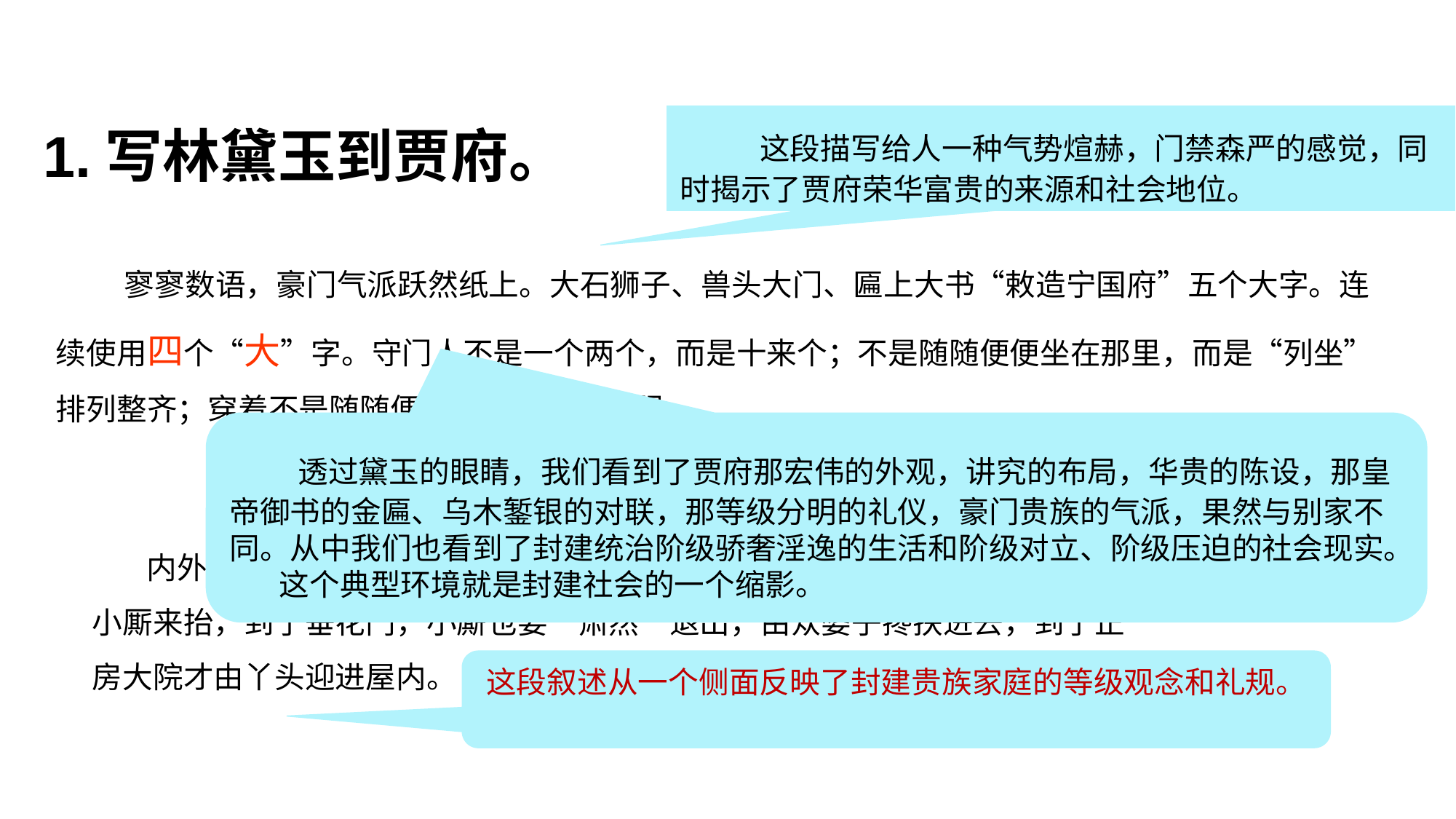

这段描写给人一种气势煊赫，门禁森严的感觉，同时揭示了贾府荣华富贵的来源和社会地位。
1.写林黛玉到贾府。
     寥寥数语，豪门气派跃然纸上。大石狮子、兽头大门、匾上大书“敕造宁国府”五个大字。连续使用四个“大”字。守门人不是一个两个，而是十来个；不是随随便便坐在那里，而是“列坐”排列整齐；穿着不是随随便便，而是华冠丽服。
     透过黛玉的眼睛，我们看到了贾府那宏伟的外观，讲究的布局，华贵的陈设，那皇帝御书的金匾、乌木錾银的对联，那等级分明的礼仪，豪门贵族的气派，果然与别家不同。从中我们也看到了封建统治阶级骄奢淫逸的生活和阶级对立、阶级压迫的社会现实。
       这个典型环境就是封建社会的一个缩影。
       内外有别，等级分明，礼规繁琐。轿子进入荣府，“一箭之地”就要换成小厮来抬，到了垂花门，小厮也要“肃然”退出，由众婆子搀扶进去，到了正房大院才由丫头迎进屋内。
这段叙述从一个侧面反映了封建贵族家庭的等级观念和礼规。